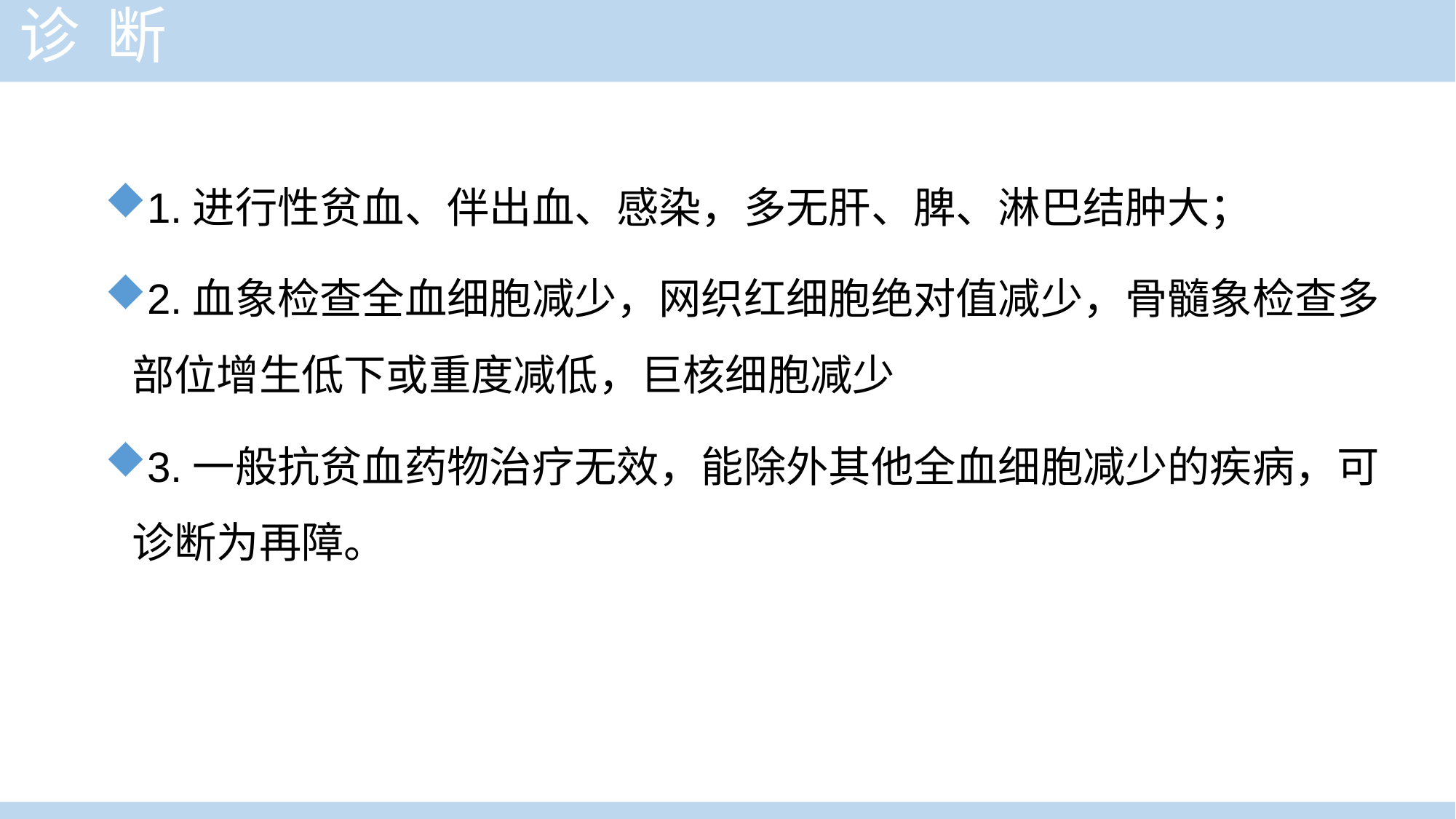

诊  断
1.进行性贫血、伴出血、感染，多无肝、脾、淋巴结肿大；
2.血象检查全血细胞减少，网织红细胞绝对值减少，骨髓象检查多部位增生低下或重度减低，巨核细胞减少
3.一般抗贫血药物治疗无效，能除外其他全血细胞减少的疾病，可诊断为再障。